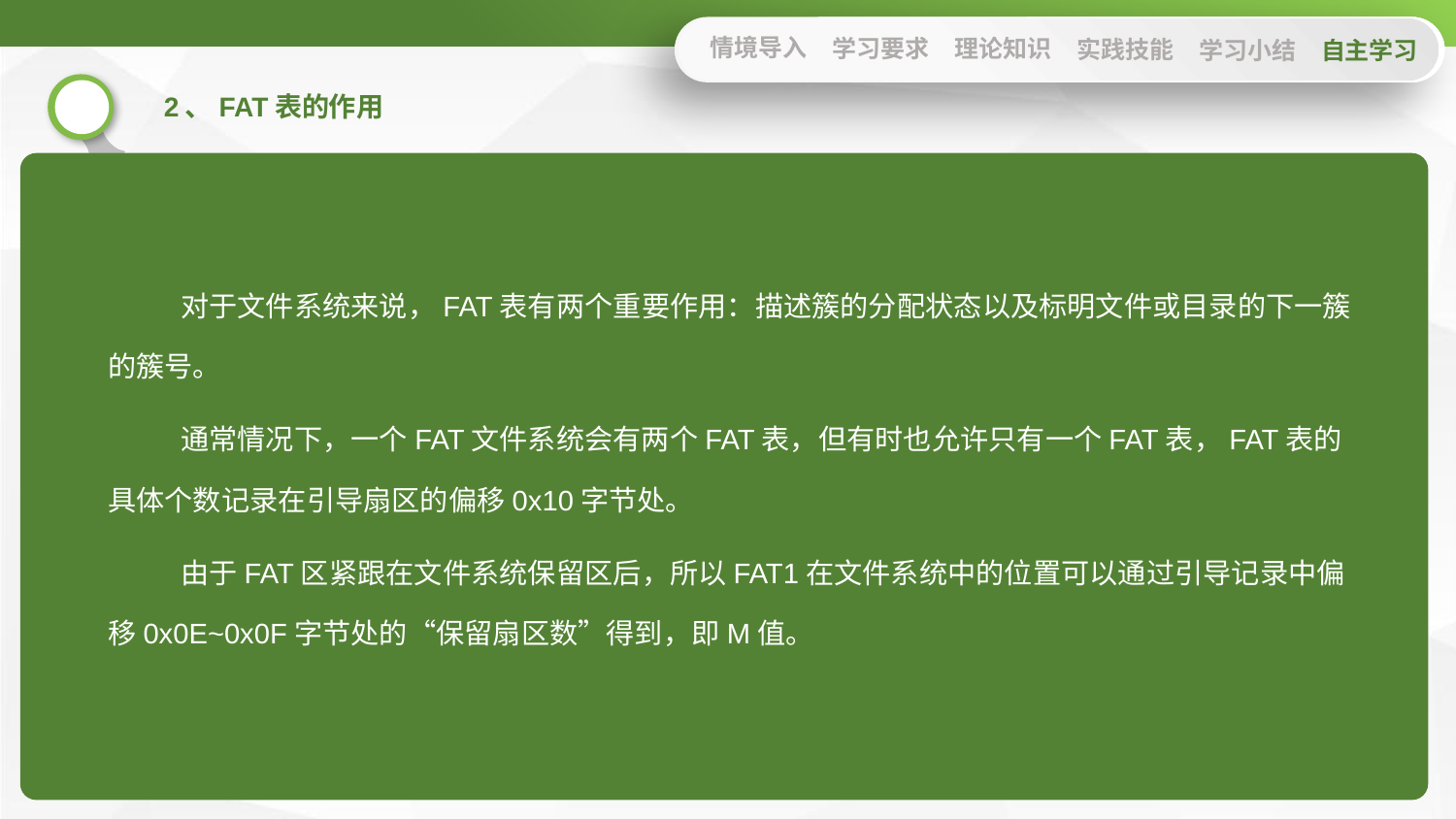

情境导入
学习要求
理论知识
实践技能
学习小结
自主学习
2、FAT表的作用
对于文件系统来说，FAT表有两个重要作用：描述簇的分配状态以及标明文件或目录的下一簇的簇号。
通常情况下，一个FAT文件系统会有两个FAT表，但有时也允许只有一个FAT表，FAT表的具体个数记录在引导扇区的偏移0x10字节处。
由于FAT区紧跟在文件系统保留区后，所以FAT1在文件系统中的位置可以通过引导记录中偏移0x0E~0x0F字节处的“保留扇区数”得到，即M值。